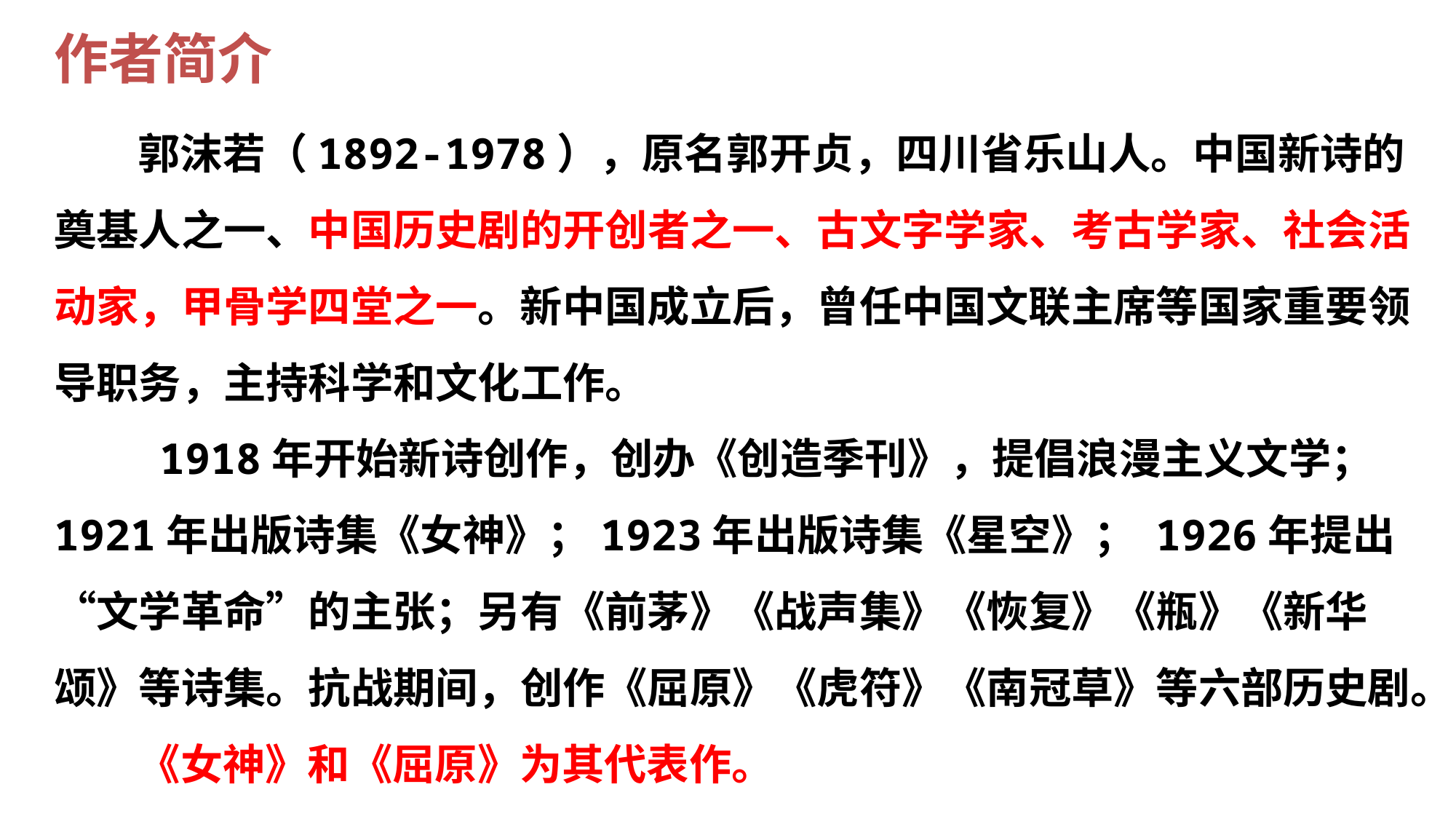

作者简介
  郭沫若（1892-1978），原名郭开贞，四川省乐山人。中国新诗的奠基人之一、中国历史剧的开创者之一、古文字学家、考古学家、社会活动家，甲骨学四堂之一。新中国成立后，曾任中国文联主席等国家重要领导职务，主持科学和文化工作。
  1918年开始新诗创作，创办《创造季刊》，提倡浪漫主义文学；1921年出版诗集《女神》；1923年出版诗集《星空》； 1926年提出“文学革命”的主张；另有《前茅》《战声集》《恢复》《瓶》《新华颂》等诗集。抗战期间，创作《屈原》《虎符》《南冠草》等六部历史剧。
  《女神》和《屈原》为其代表作。